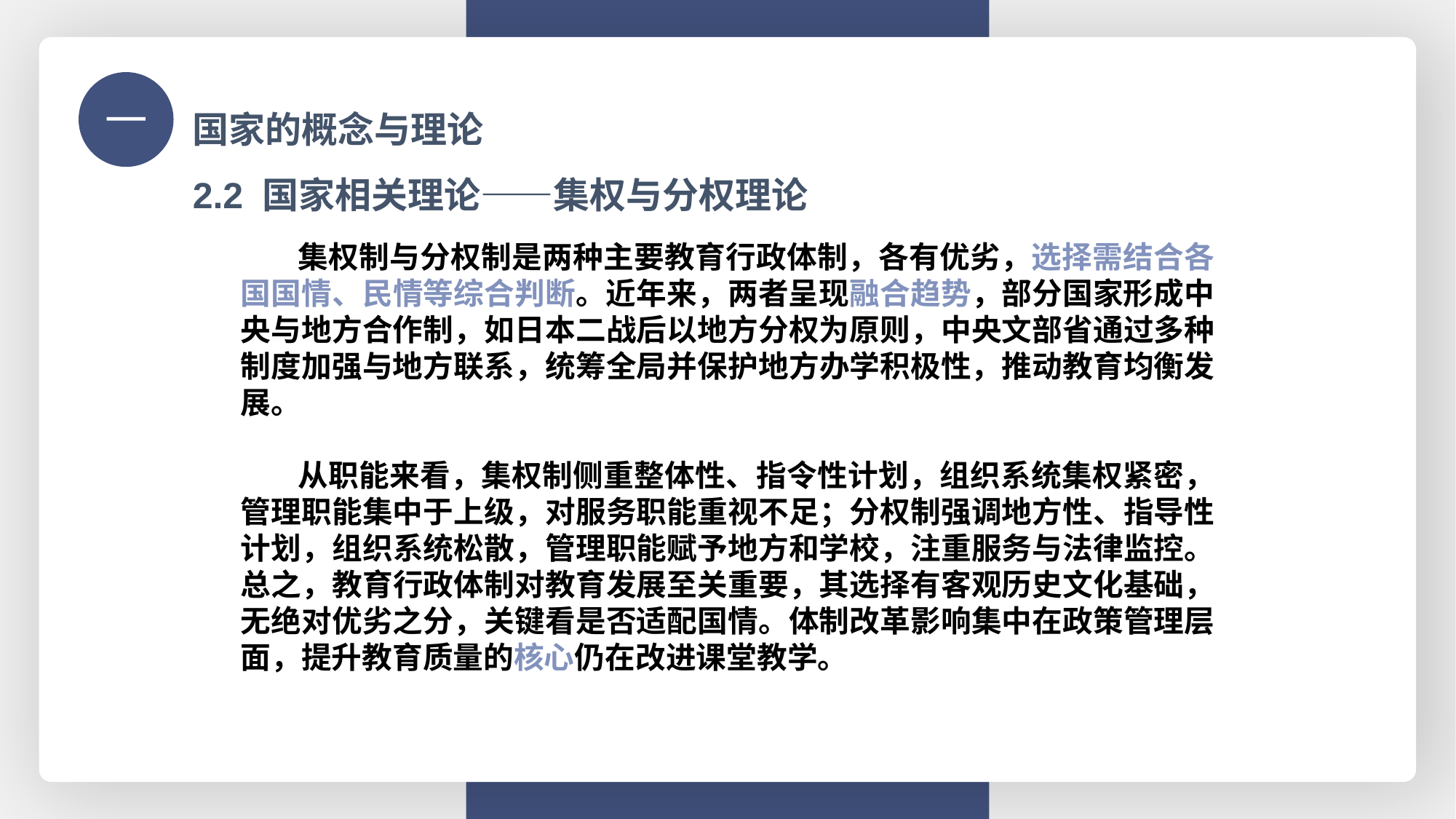

国家的概念与理论
一
2.2 国家相关理论——集权与分权理论
       集权制与分权制是两种主要教育行政体制，各有优劣，选择需结合各国国情、民情等综合判断。近年来，两者呈现融合趋势，部分国家形成中央与地方合作制，如日本二战后以地方分权为原则，中央文部省通过多种制度加强与地方联系，统筹全局并保护地方办学积极性，推动教育均衡发展。

       从职能来看，集权制侧重整体性、指令性计划，组织系统集权紧密，管理职能集中于上级，对服务职能重视不足；分权制强调地方性、指导性计划，组织系统松散，管理职能赋予地方和学校，注重服务与法律监控。总之，教育行政体制对教育发展至关重要，其选择有客观历史文化基础，无绝对优劣之分，关键看是否适配国情。体制改革影响集中在政策管理层面，提升教育质量的核心仍在改进课堂教学。